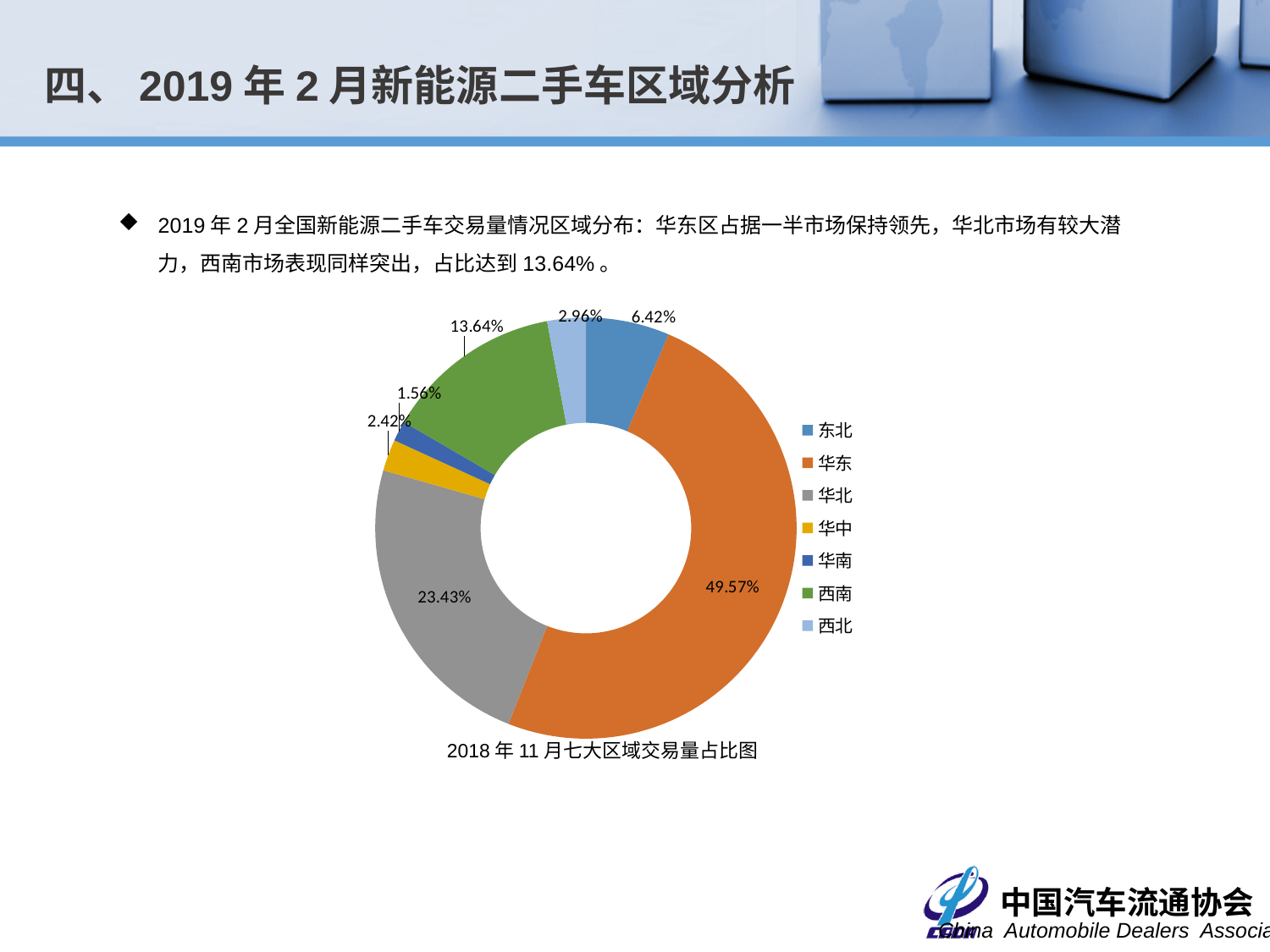

四、2019年2月新能源二手车区域分析
2019年2月全国新能源二手车交易量情况区域分布：华东区占据一半市场保持领先，华北市场有较大潜力，西南市场表现同样突出，占比达到13.64%。

### Chart

| Category |  |
|---|---|
| 东北 | 202.0 |
| 华东 | 1559.0 |
| 华北 | 737.0 |
| 华中 | 76.0 |
| 华南 | 49.0 |
| 西南 | 429.0 |
| 西北 | 93.0 |
2018年11月七大区域交易量占比图